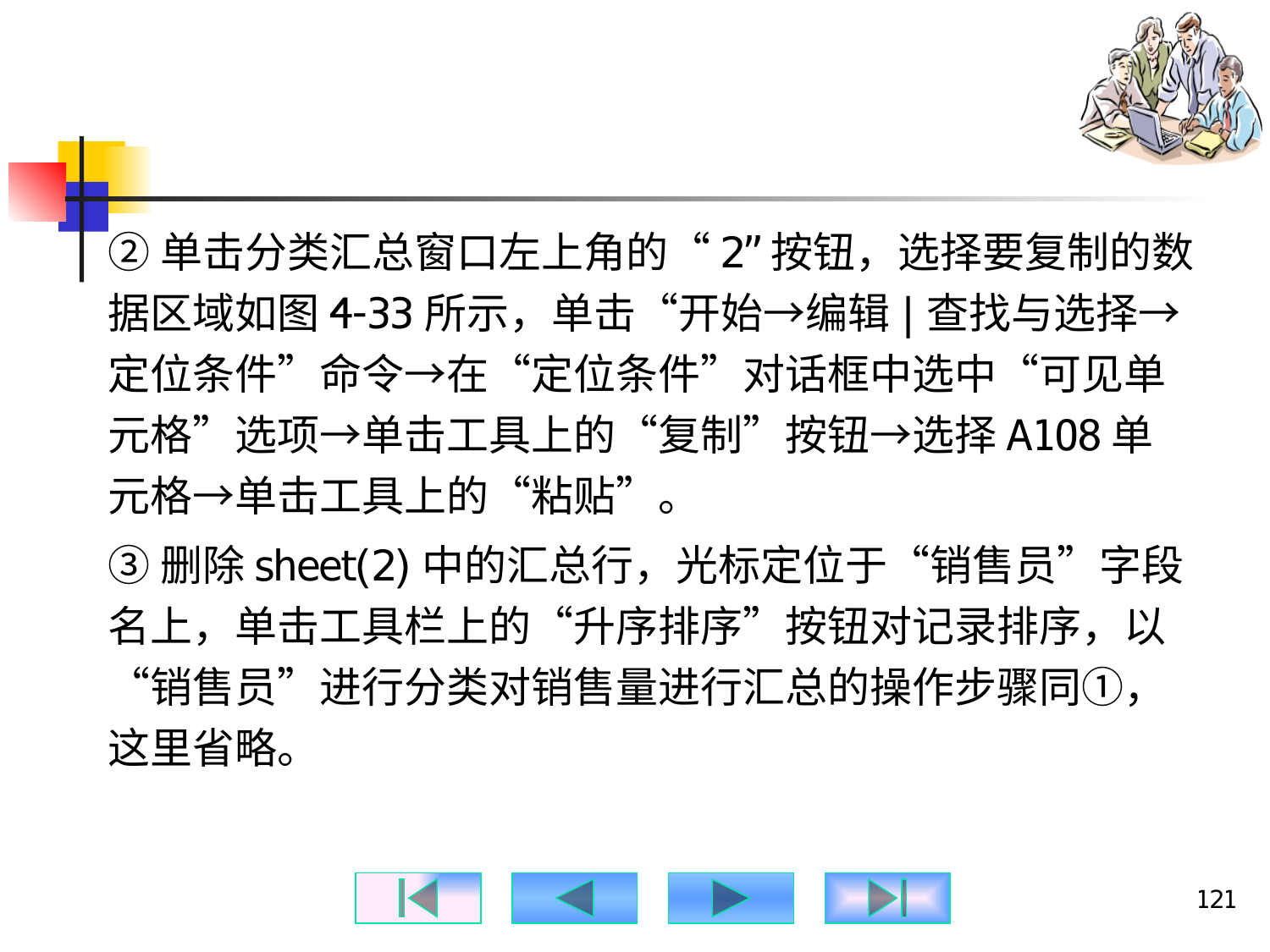

#
②单击分类汇总窗口左上角的“2”按钮，选择要复制的数据区域如图4-33所示，单击“开始→编辑|查找与选择→定位条件”命令→在“定位条件”对话框中选中“可见单元格”选项→单击工具上的“复制”按钮→选择A108单元格→单击工具上的“粘贴”。
③删除sheet(2)中的汇总行，光标定位于“销售员”字段名上，单击工具栏上的“升序排序”按钮对记录排序，以“销售员”进行分类对销售量进行汇总的操作步骤同①，这里省略。

121